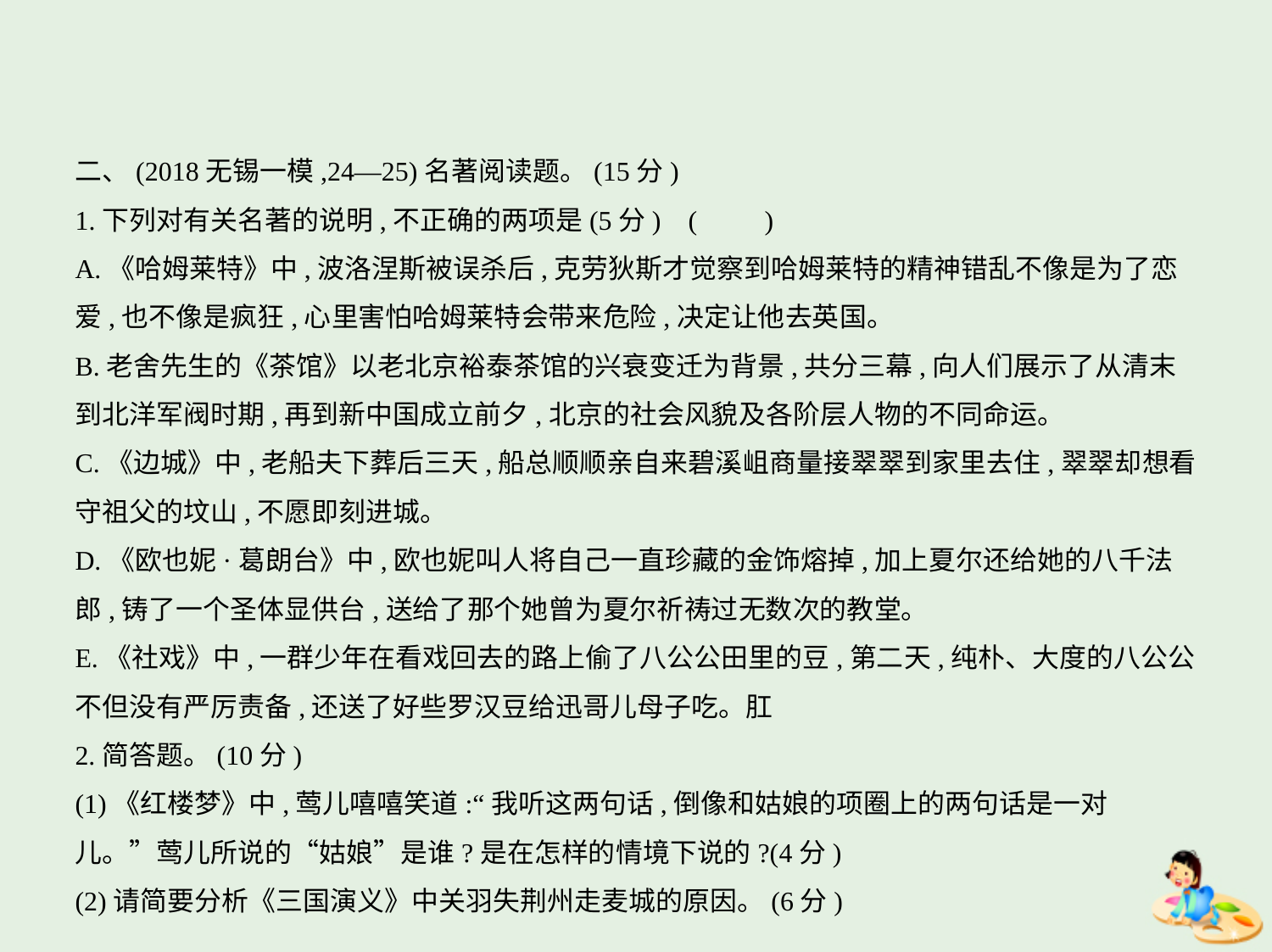

二、(2018无锡一模,24—25)名著阅读题。(15分)
1.下列对有关名著的说明,不正确的两项是(5分) (　　)
A.《哈姆莱特》中,波洛涅斯被误杀后,克劳狄斯才觉察到哈姆莱特的精神错乱不像是为了恋
爱,也不像是疯狂,心里害怕哈姆莱特会带来危险,决定让他去英国。
B.老舍先生的《茶馆》以老北京裕泰茶馆的兴衰变迁为背景,共分三幕,向人们展示了从清末
到北洋军阀时期,再到新中国成立前夕,北京的社会风貌及各阶层人物的不同命运。
C.《边城》中,老船夫下葬后三天,船总顺顺亲自来碧溪岨商量接翠翠到家里去住,翠翠却想看
守祖父的坟山,不愿即刻进城。
D.《欧也妮·葛朗台》中,欧也妮叫人将自己一直珍藏的金饰熔掉,加上夏尔还给她的八千法
郎,铸了一个圣体显供台,送给了那个她曾为夏尔祈祷过无数次的教堂。
E.《社戏》中,一群少年在看戏回去的路上偷了八公公田里的豆,第二天,纯朴、大度的八公公
不但没有严厉责备,还送了好些罗汉豆给迅哥儿母子吃。肛
2.简答题。(10分)
(1)《红楼梦》中,莺儿嘻嘻笑道:“我听这两句话,倒像和姑娘的项圈上的两句话是一对
儿。”莺儿所说的“姑娘”是谁?是在怎样的情境下说的?(4分)
(2)请简要分析《三国演义》中关羽失荆州走麦城的原因。(6分)